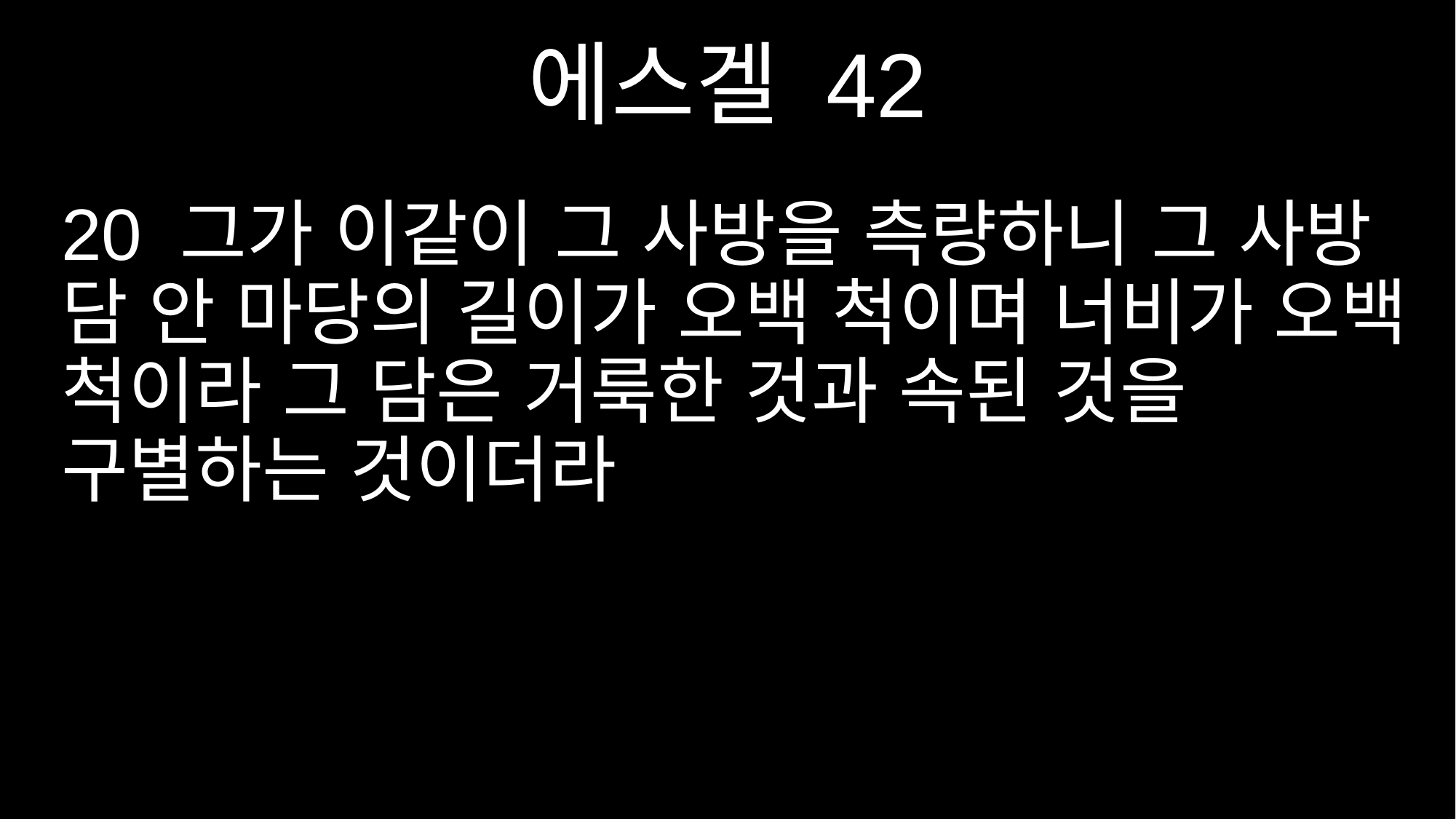

에스겔 42
20 그가 이같이 그 사방을 측량하니 그 사방 담 안 마당의 길이가 오백 척이며 너비가 오백 척이라 그 담은 거룩한 것과 속된 것을 구별하는 것이더라